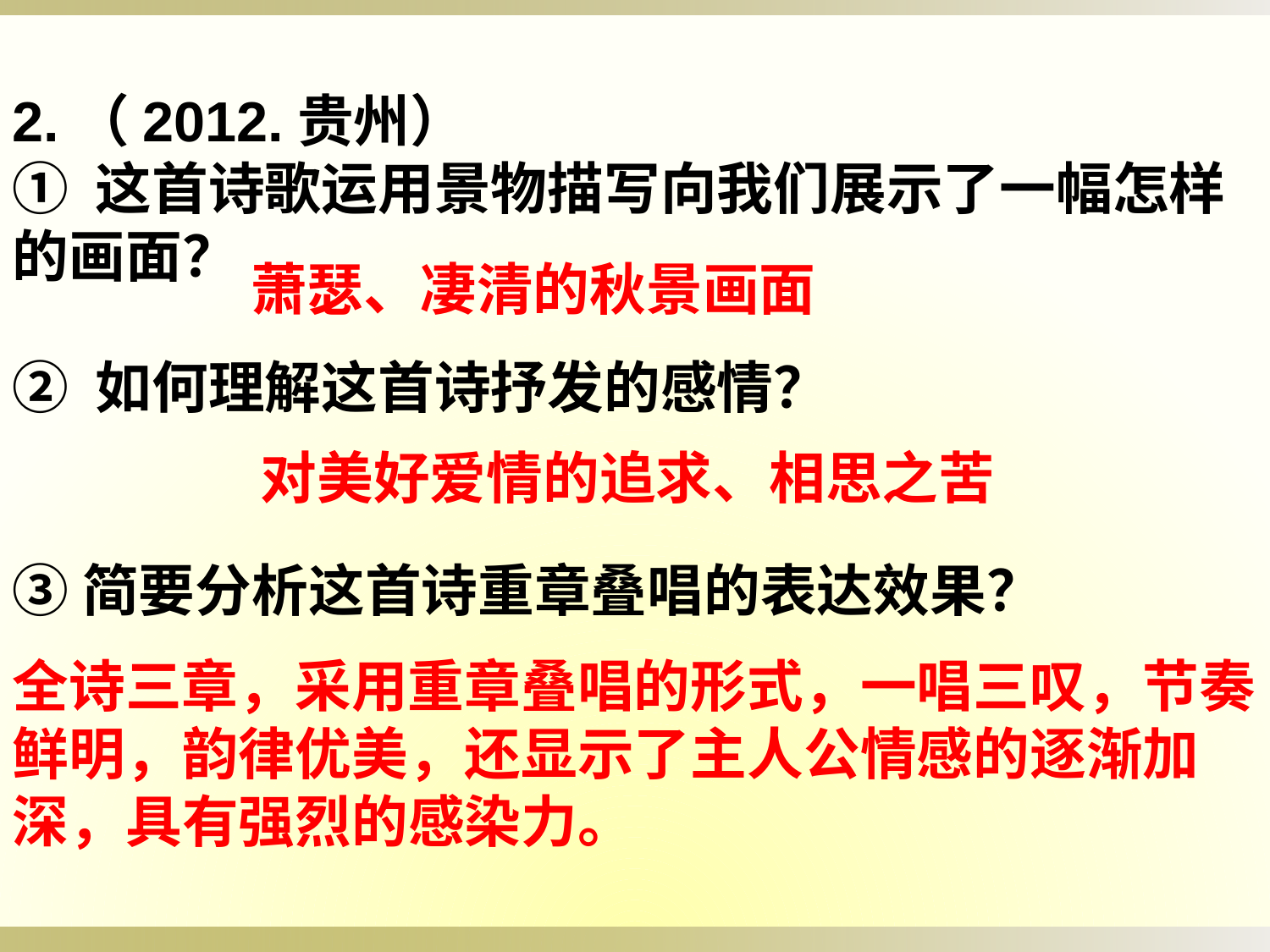

2.（2012.贵州）
① 这首诗歌运用景物描写向我们展示了一幅怎样 的画面？

② 如何理解这首诗抒发的感情？

③简要分析这首诗重章叠唱的表达效果？
萧瑟、凄清的秋景画面
对美好爱情的追求、相思之苦
全诗三章，采用重章叠唱的形式，一唱三叹，节奏鲜明，韵律优美，还显示了主人公情感的逐渐加深，具有强烈的感染力。